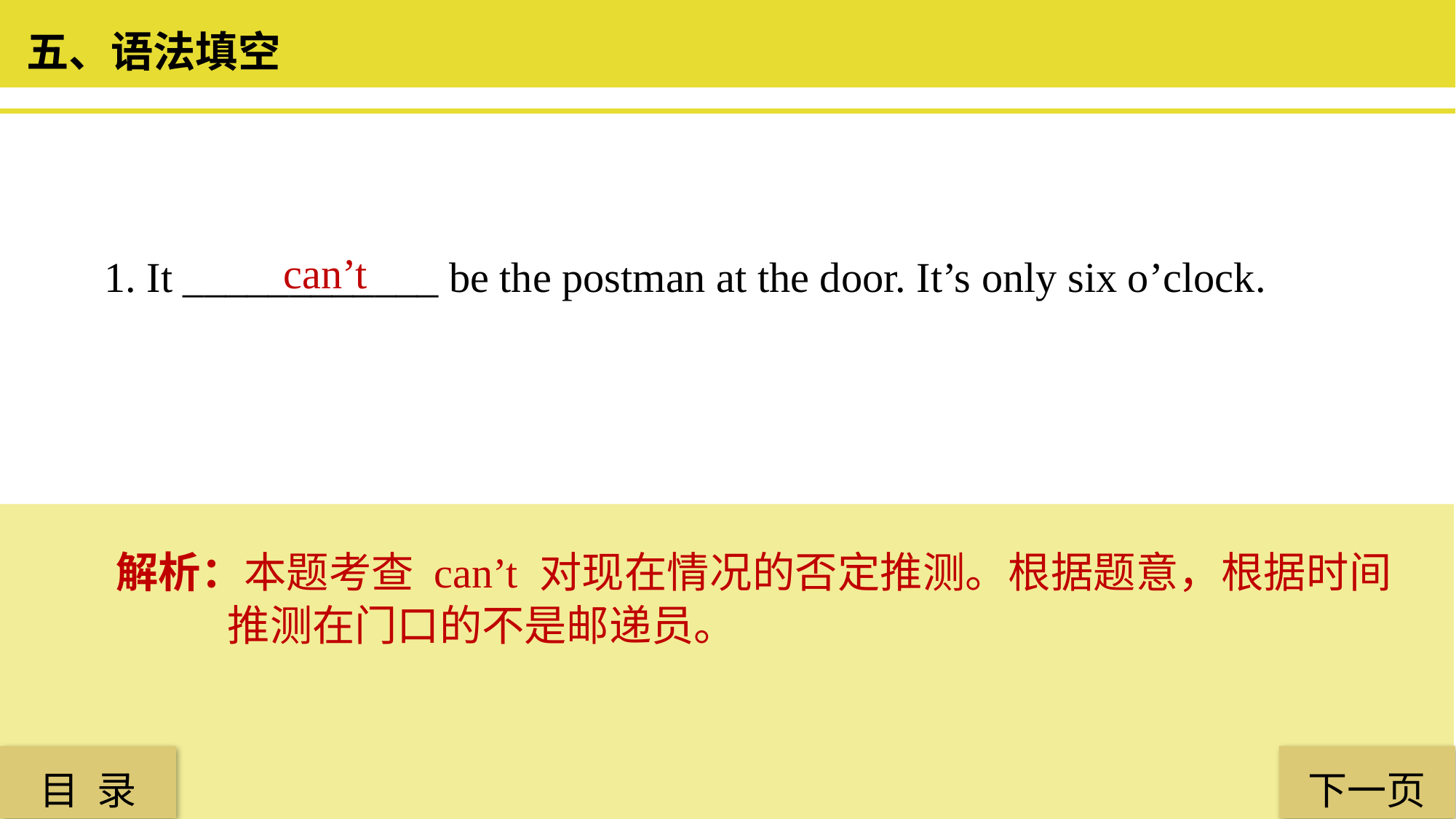

五、语法填空
1. It ____________ be the postman at the door. It’s only six o’clock.
 can’t
解析：本题考查 can’t 对现在情况的否定推测。根据题意，根据时间推测在门口的不是邮递员。